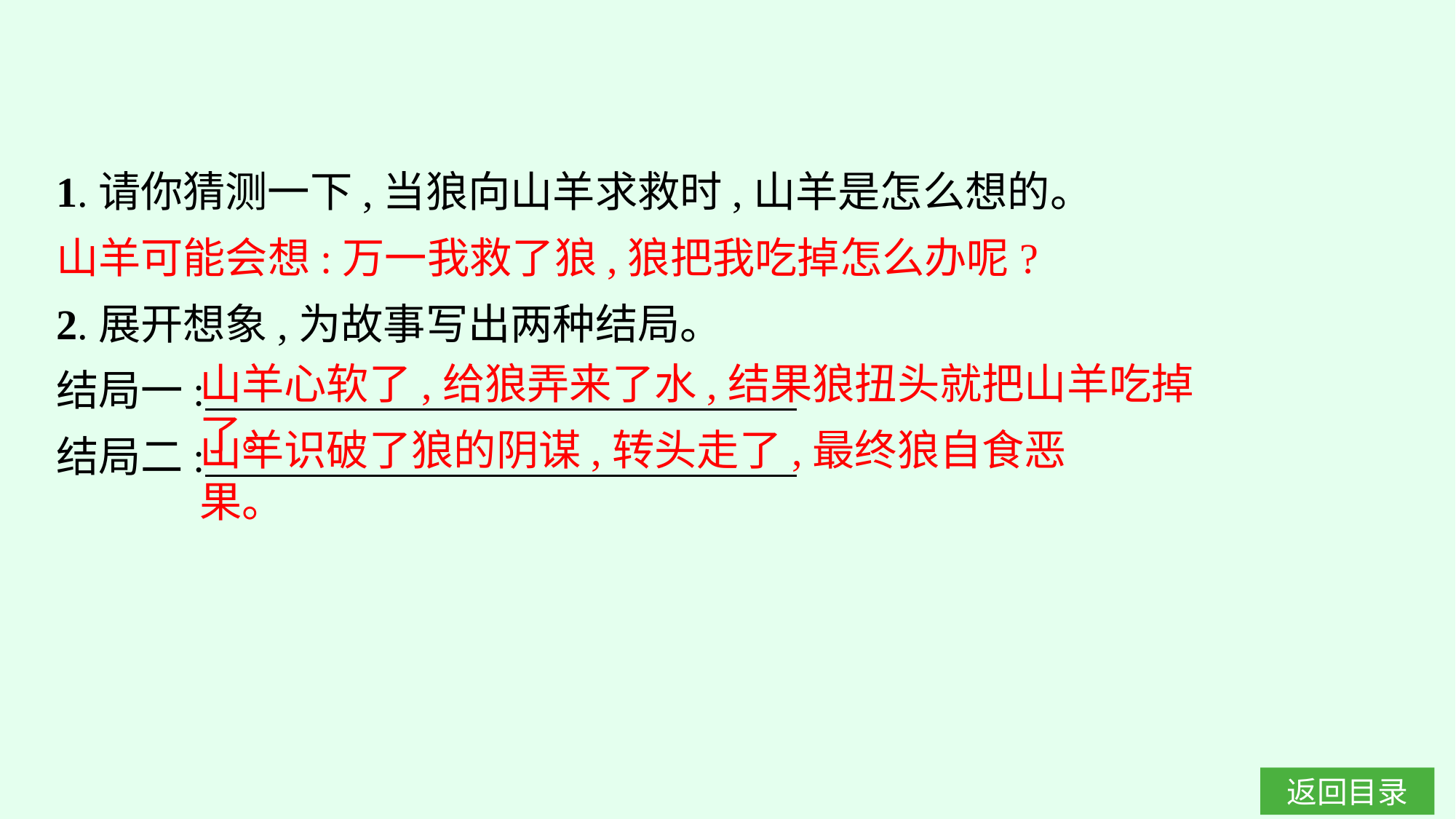

1.请你猜测一下,当狼向山羊求救时,山羊是怎么想的。
山羊可能会想:万一我救了狼,狼把我吃掉怎么办呢?
2.展开想象,为故事写出两种结局。
结局一:
结局二:
山羊心软了,给狼弄来了水,结果狼扭头就把山羊吃掉了。
山羊识破了狼的阴谋,转头走了,最终狼自食恶果。